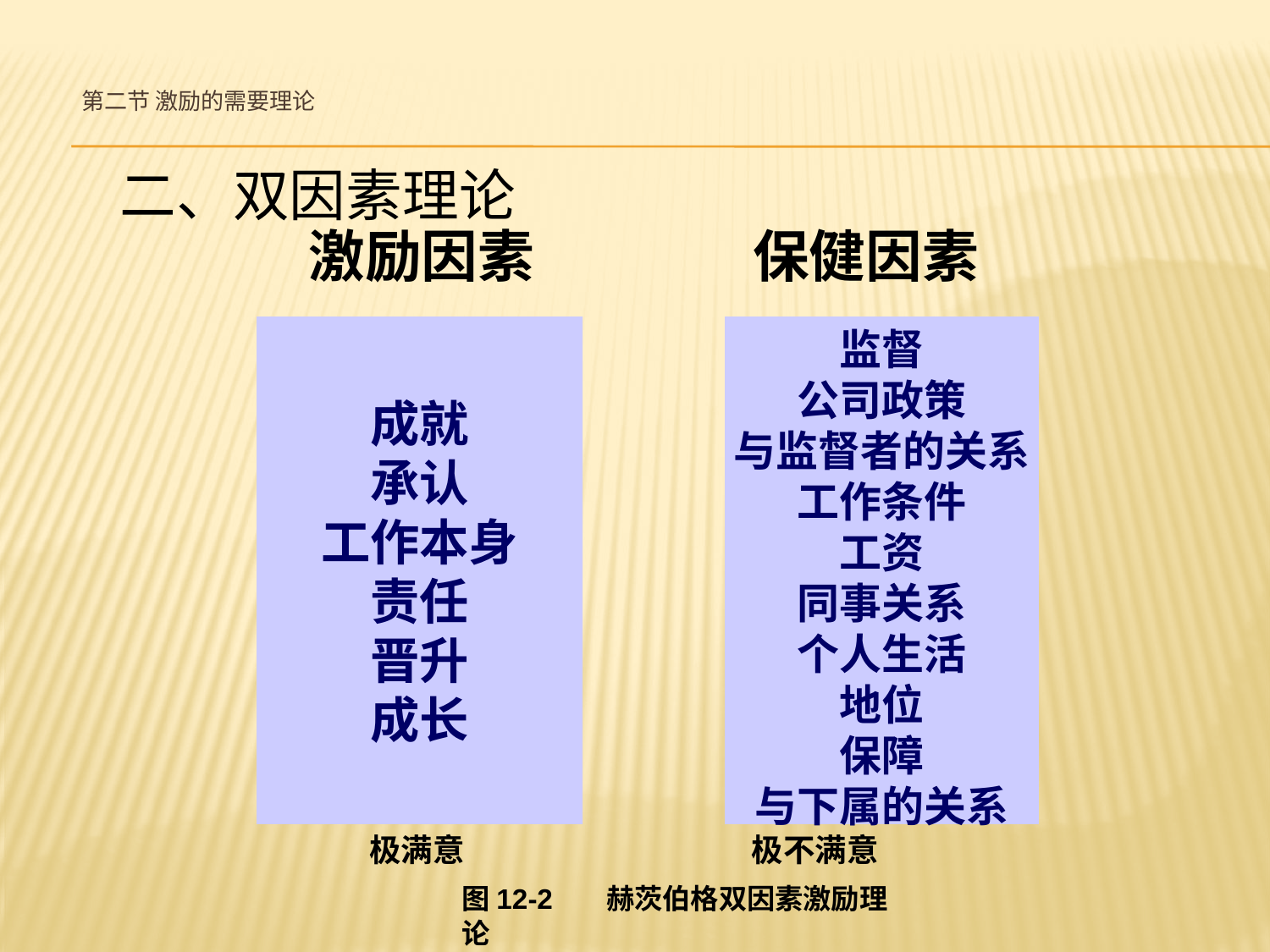

# 第二节 激励的需要理论
 二、双因素理论

                 激励因素                 保健因素
成就
承认
工作本身
责任
晋升
成长

监督
公司政策
与监督者的关系
工作条件
工资
同事关系
个人生活
地位
保障
与下属的关系

              极满意                                        极不满意
图12-2      赫茨伯格双因素激励理论